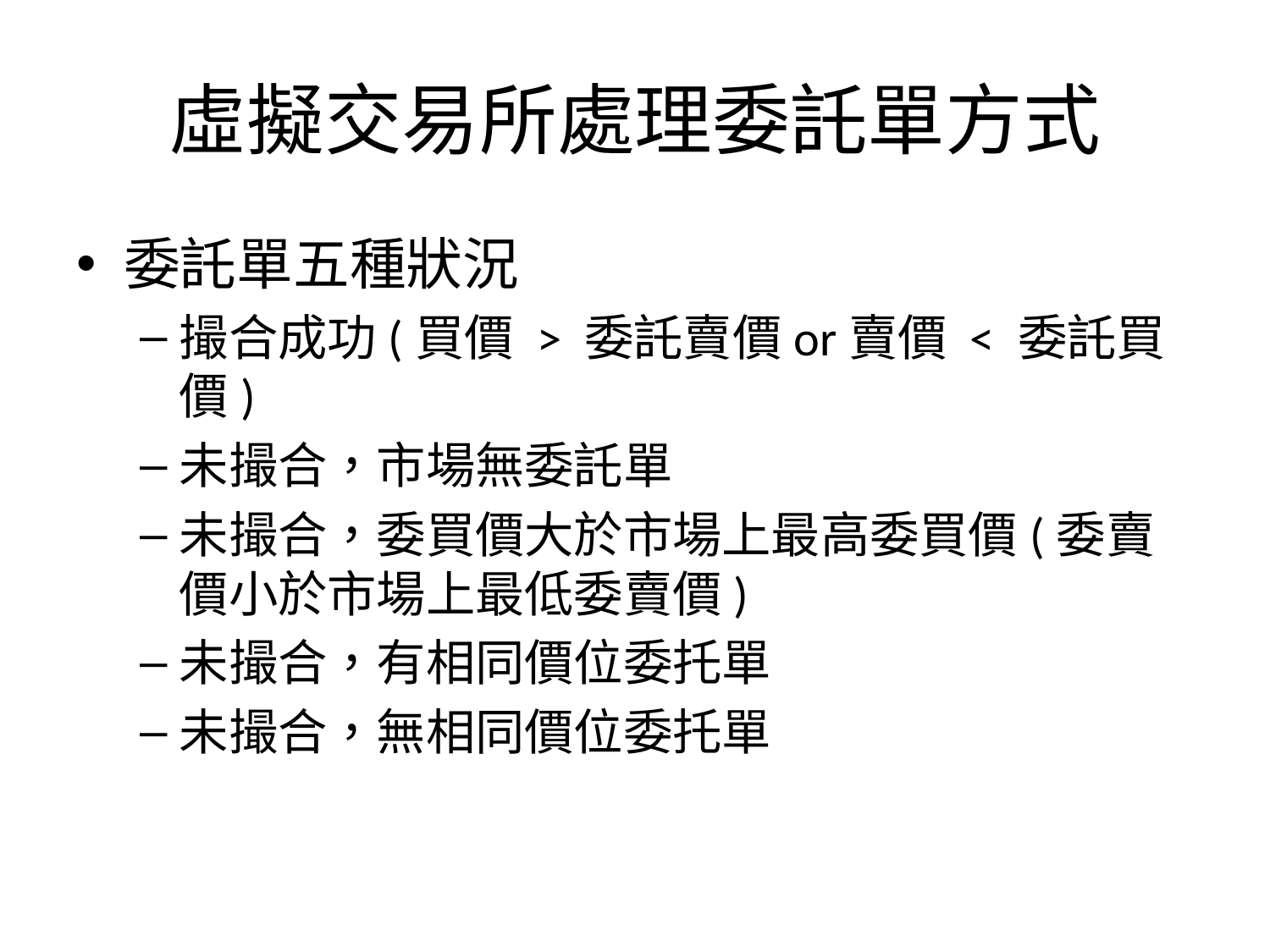

# 虛擬交易所處理委託單方式
委託單五種狀況
撮合成功(買價 > 委託賣價or賣價 < 委託買價)
未撮合，市場無委託單
未撮合，委買價大於市場上最高委買價(委賣價小於市場上最低委賣價)
未撮合，有相同價位委托單
未撮合，無相同價位委托單